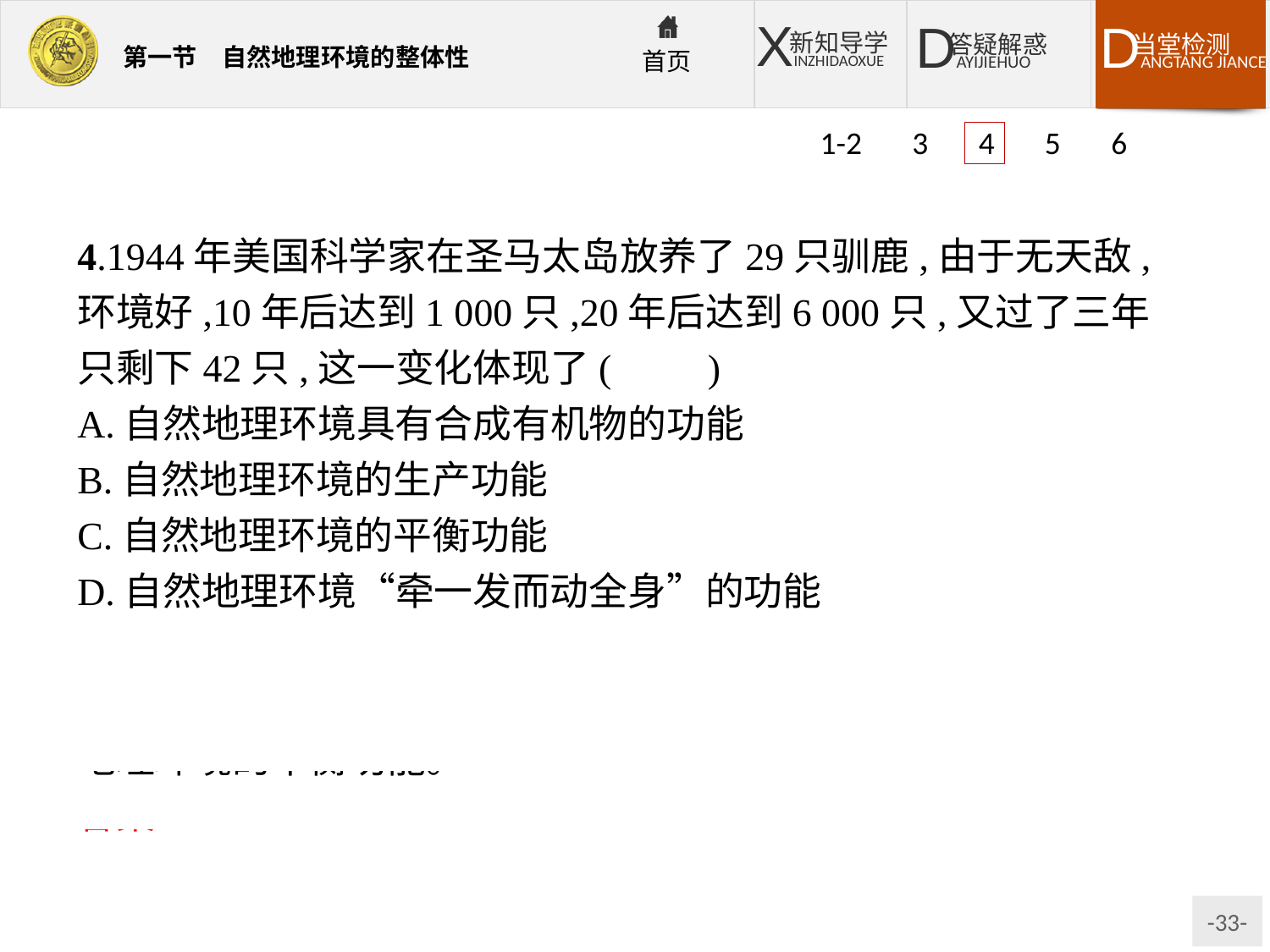

1-2       3       4       5       6

4.1944年美国科学家在圣马太岛放养了29只驯鹿,由于无天敌,环境好,10年后达到1 000只,20年后达到6 000只,又过了三年只剩下42只,这一变化体现了(　　)
A.自然地理环境具有合成有机物的功能
B.自然地理环境的生产功能
C.自然地理环境的平衡功能
D.自然地理环境“牵一发而动全身”的功能
解析:从材料中可以看出:由于驯鹿没有天敌,增长迅速,后来受食物数量的影响,20余年后由6 000只降到42只,这体现了自然地理环境的平衡功能。
答案:C